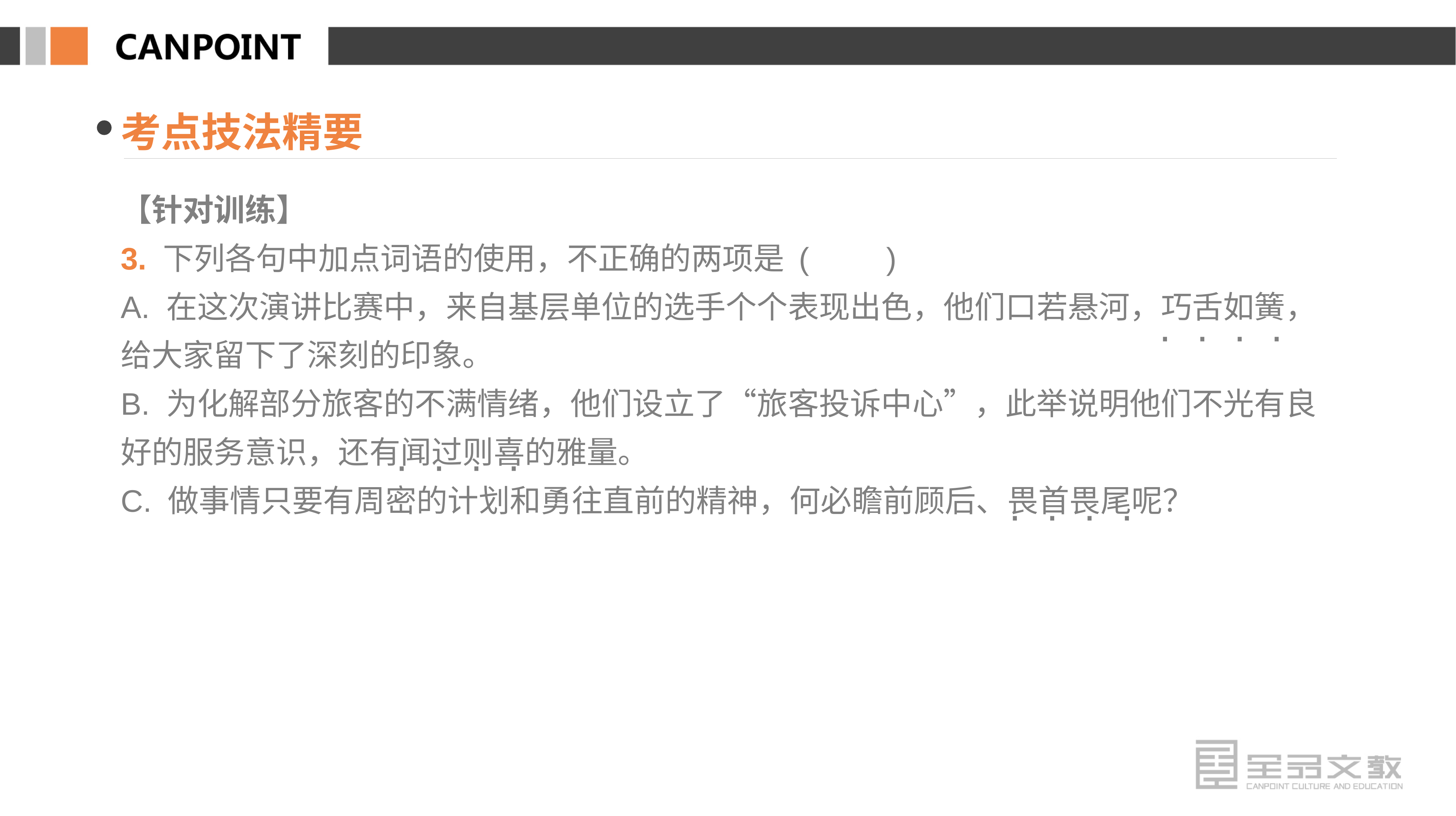

考点技法精要

【针对训练】
3. 下列各句中加点词语的使用，不正确的两项是 (　　)
A. 在这次演讲比赛中，来自基层单位的选手个个表现出色，他们口若悬河，巧舌如簧，给大家留下了深刻的印象。
B. 为化解部分旅客的不满情绪，他们设立了“旅客投诉中心”，此举说明他们不光有良好的服务意识，还有闻过则喜的雅量。
C. 做事情只要有周密的计划和勇往直前的精神，何必瞻前顾后、畏首畏尾呢？
·  ·  ·  ·
·  ·  ·  ·
·  ·  ·  ·